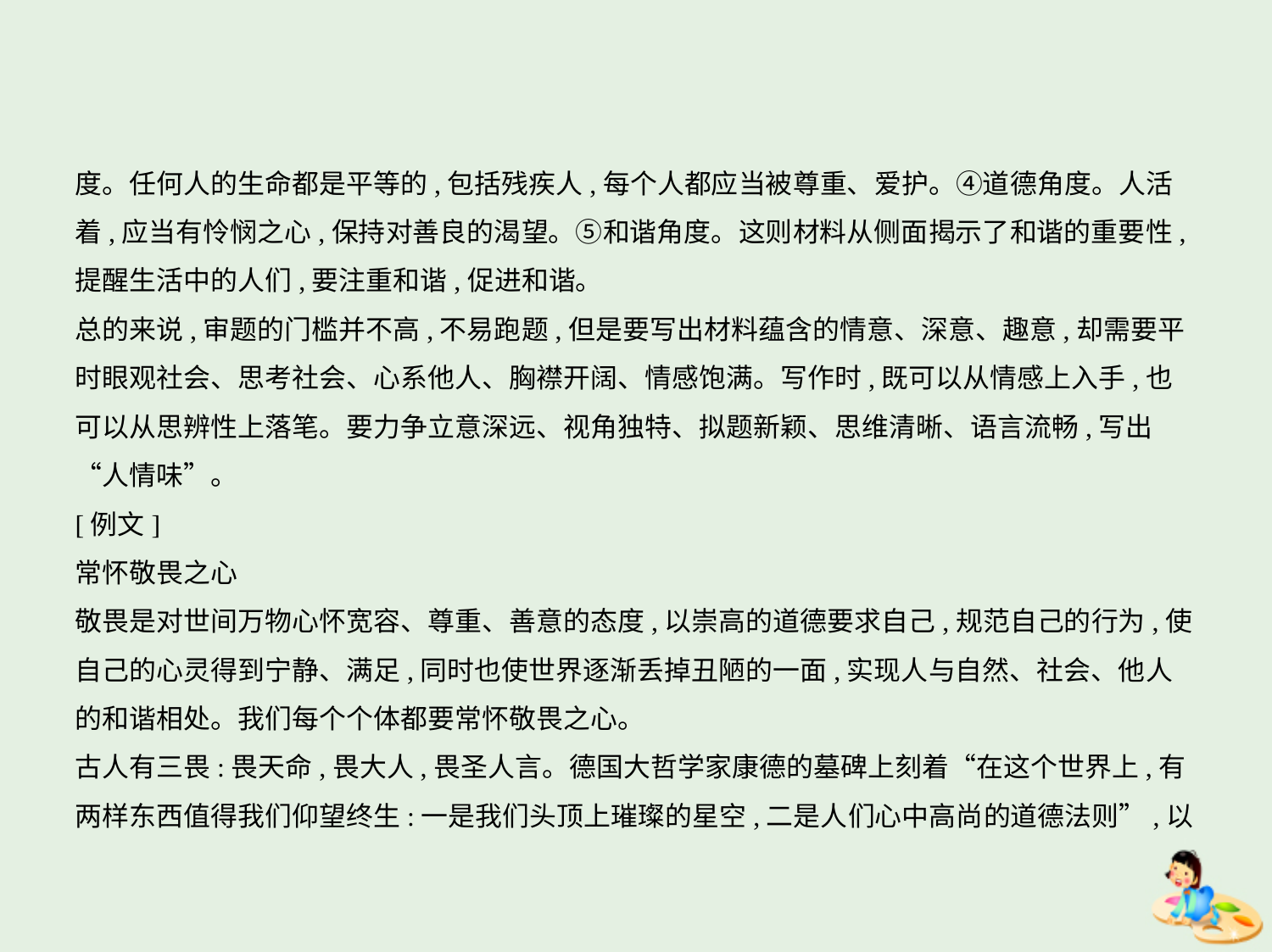

度。任何人的生命都是平等的,包括残疾人,每个人都应当被尊重、爱护。④道德角度。人活
着,应当有怜悯之心,保持对善良的渴望。⑤和谐角度。这则材料从侧面揭示了和谐的重要性,
提醒生活中的人们,要注重和谐,促进和谐。
总的来说,审题的门槛并不高,不易跑题,但是要写出材料蕴含的情意、深意、趣意,却需要平
时眼观社会、思考社会、心系他人、胸襟开阔、情感饱满。写作时,既可以从情感上入手,也
可以从思辨性上落笔。要力争立意深远、视角独特、拟题新颖、思维清晰、语言流畅,写出
“人情味”。
[例文]
常怀敬畏之心
敬畏是对世间万物心怀宽容、尊重、善意的态度,以崇高的道德要求自己,规范自己的行为,使
自己的心灵得到宁静、满足,同时也使世界逐渐丢掉丑陋的一面,实现人与自然、社会、他人
的和谐相处。我们每个个体都要常怀敬畏之心。
古人有三畏:畏天命,畏大人,畏圣人言。德国大哲学家康德的墓碑上刻着“在这个世界上,有
两样东西值得我们仰望终生:一是我们头顶上璀璨的星空,二是人们心中高尚的道德法则”,以